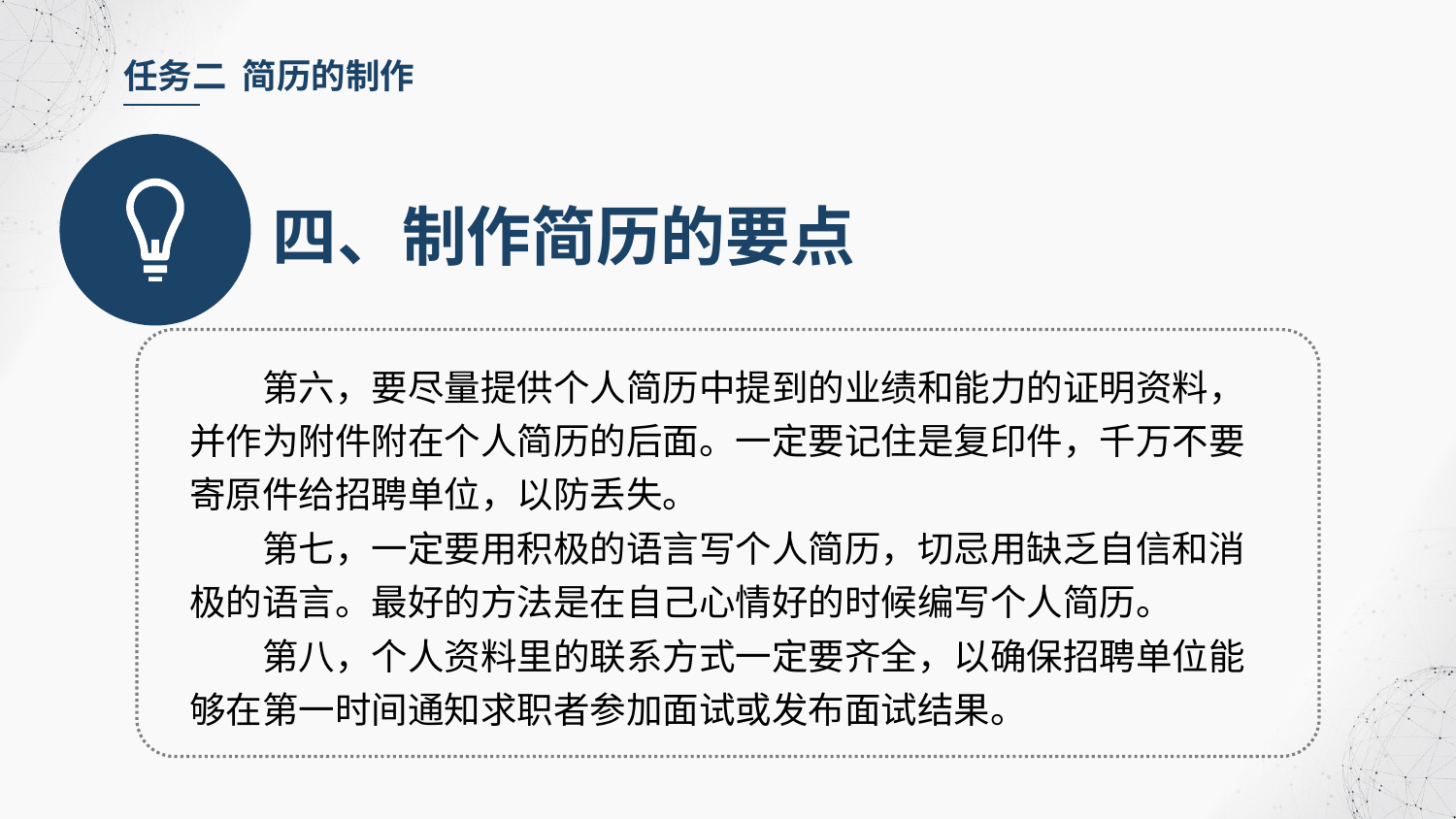

任务二  简历的制作

四、制作简历的要点

第六，要尽量提供个人简历中提到的业绩和能力的证明资料，并作为附件附在个人简历的后面。一定要记住是复印件，千万不要寄原件给招聘单位，以防丢失。
第七，一定要用积极的语言写个人简历，切忌用缺乏自信和消极的语言。最好的方法是在自己心情好的时候编写个人简历。
第八，个人资料里的联系方式一定要齐全，以确保招聘单位能够在第一时间通知求职者参加面试或发布面试结果。